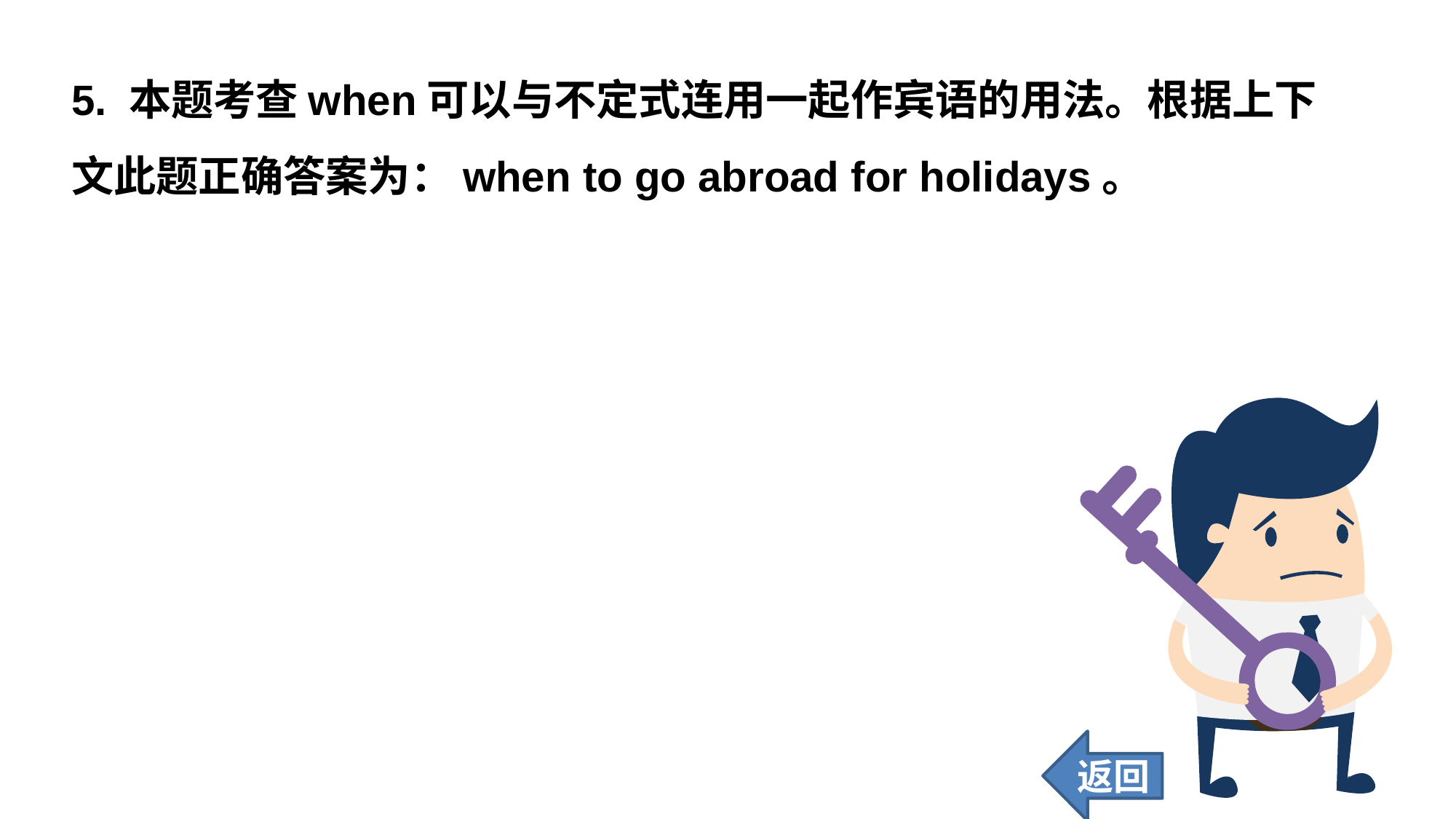

5. 本题考查when可以与不定式连用一起作宾语的用法。根据上下文此题正确答案为：when to go abroad for holidays。

返回
107